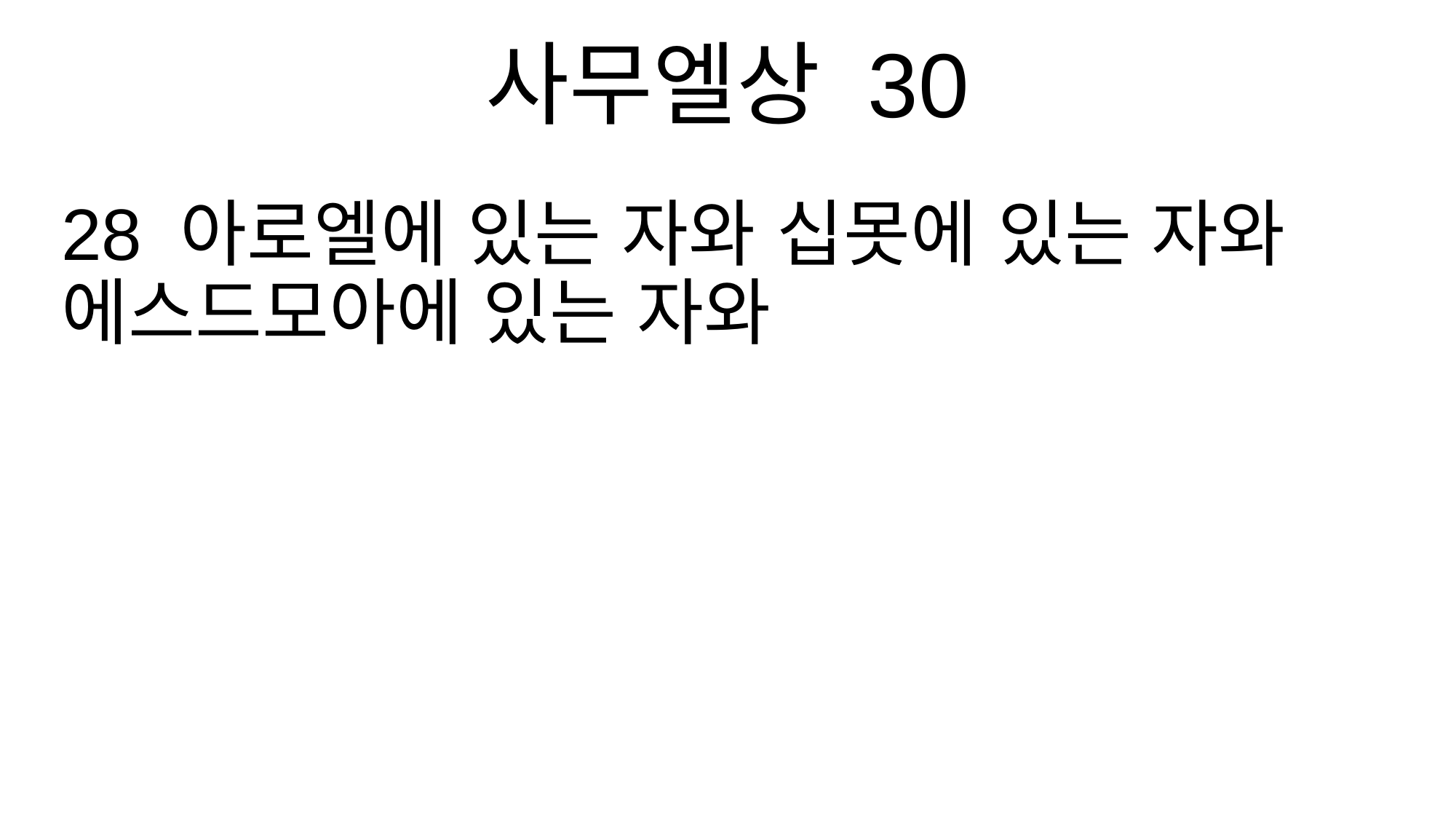

사무엘상 30
28 아로엘에 있는 자와 십못에 있는 자와 에스드모아에 있는 자와